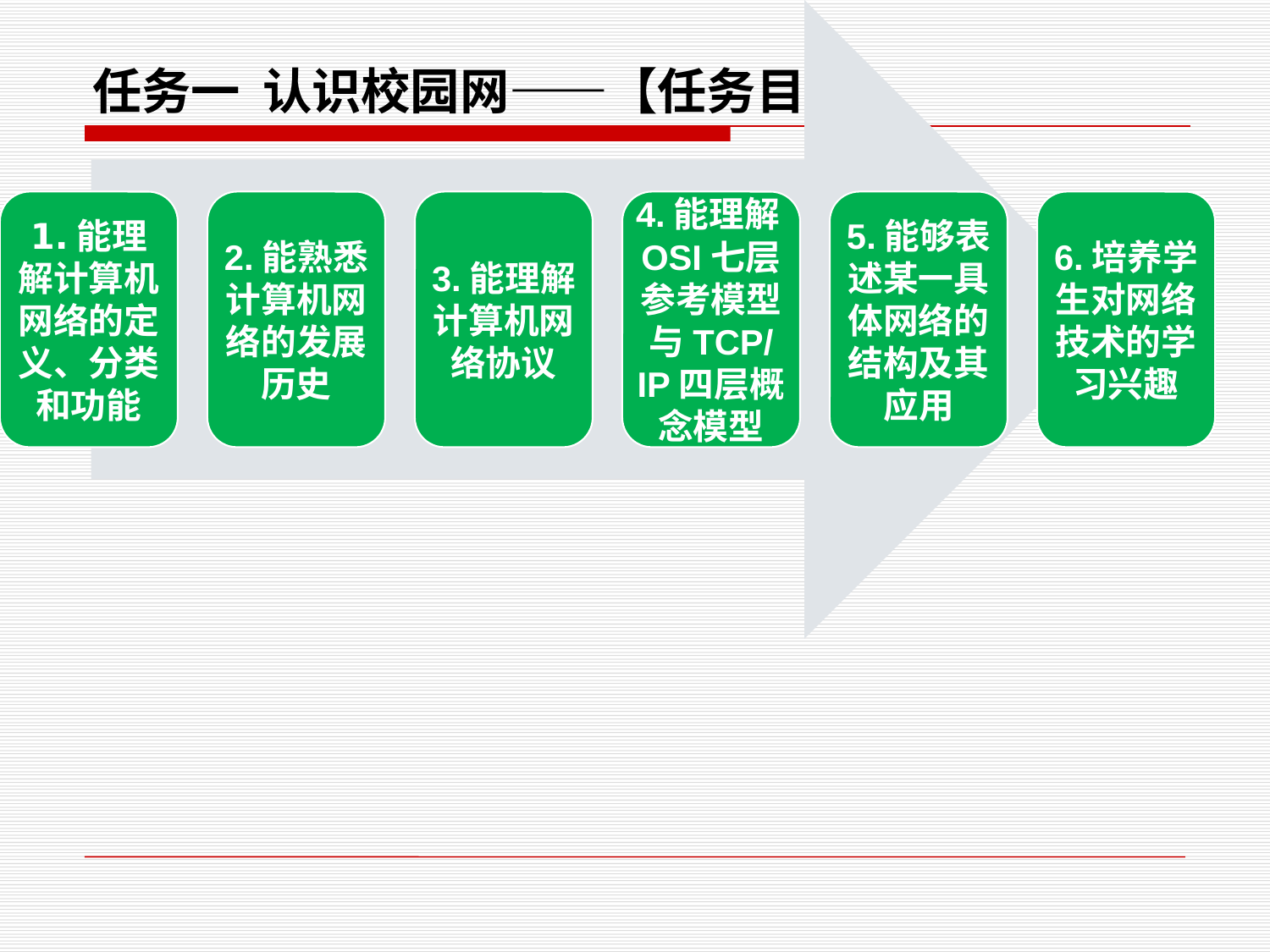

任务一  认识校园网——【任务目标】
1.能理解计算机网络的定义、分类和功能
2.能熟悉计算机网络的发展历史
3.能理解计算机网络协议
4.能理解OSI七层参考模型与TCP/IP四层概念模型
5.能够表述某一具体网络的结构及其应用
6.培养学生对网络技术的学习兴趣
3